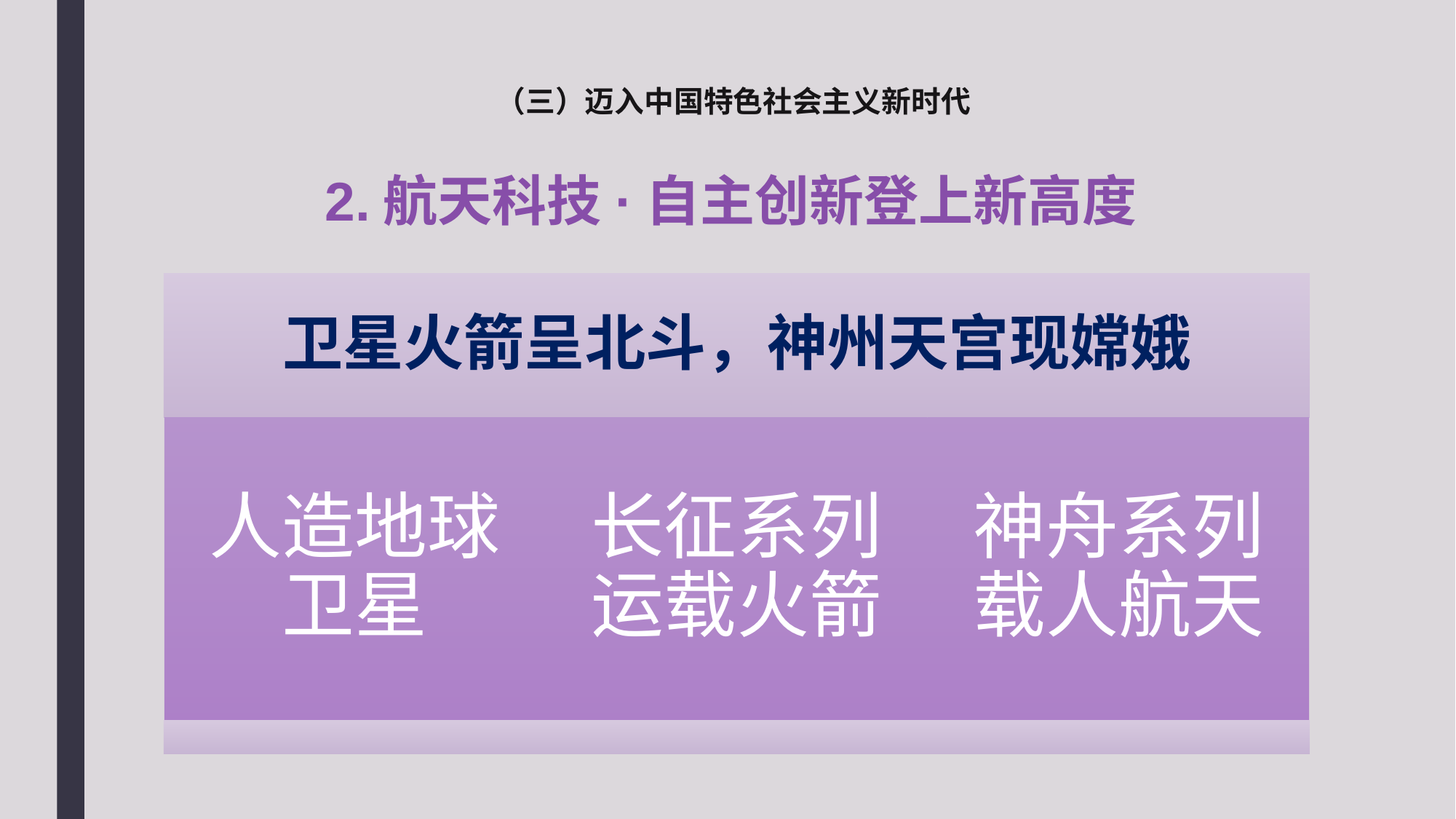

# （三）迈入中国特色社会主义新时代
2.航天科技·自主创新登上新高度
卫星火箭呈北斗，神州天宫现嫦娥
人造地球卫星
长征系列运载火箭
神舟系列载人航天